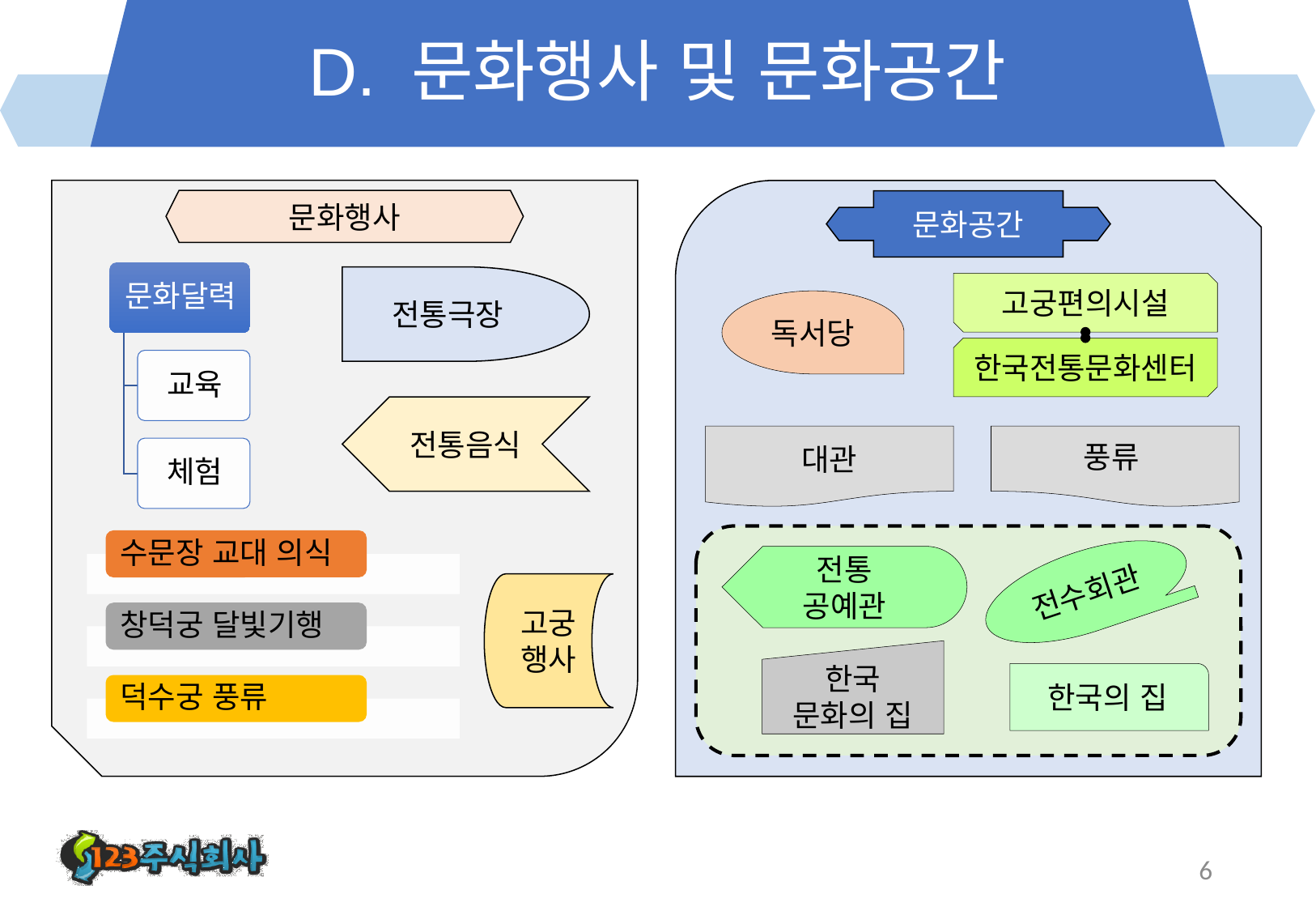

# D. 문화행사 및 문화공간

문화행사
문화공간
문화달력
교육
체험
전통극장
고궁편의시설

독서당
한국전통문화센터
전통음식
대관

풍류

수문장 교대 의식
창덕궁 달빛기행
덕수궁 풍류
전통
공예관
전수회관
고궁행사
한국
문화의 집
한국의 집
6